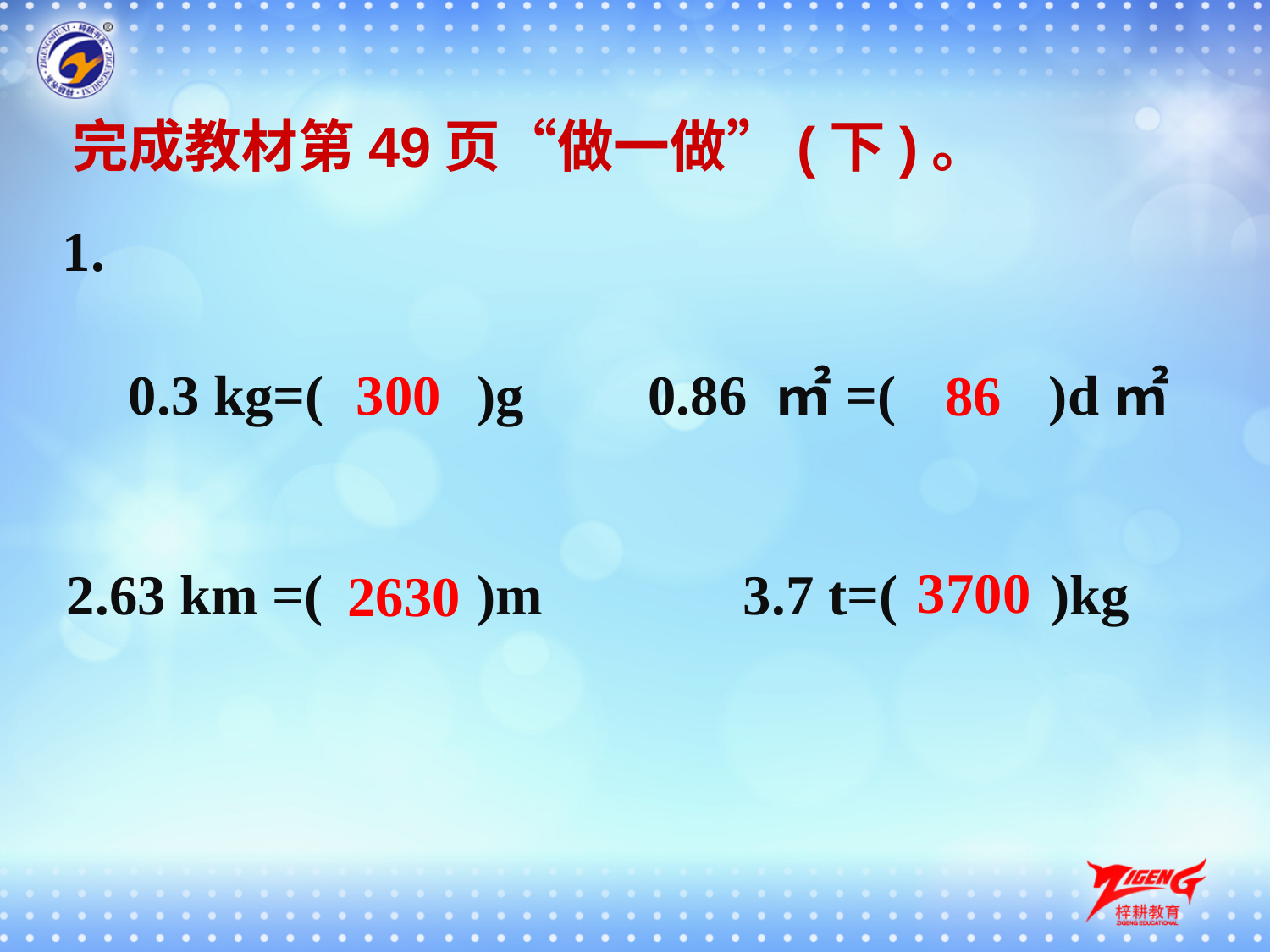

完成教材第49页“做一做”(下)。
1.
0.3 kg=(　 　)g
300
0.86 ㎡=(　 　)d㎡
86
3700
2.63 km =(　 　)m
3.7 t=(　 　)kg
2630